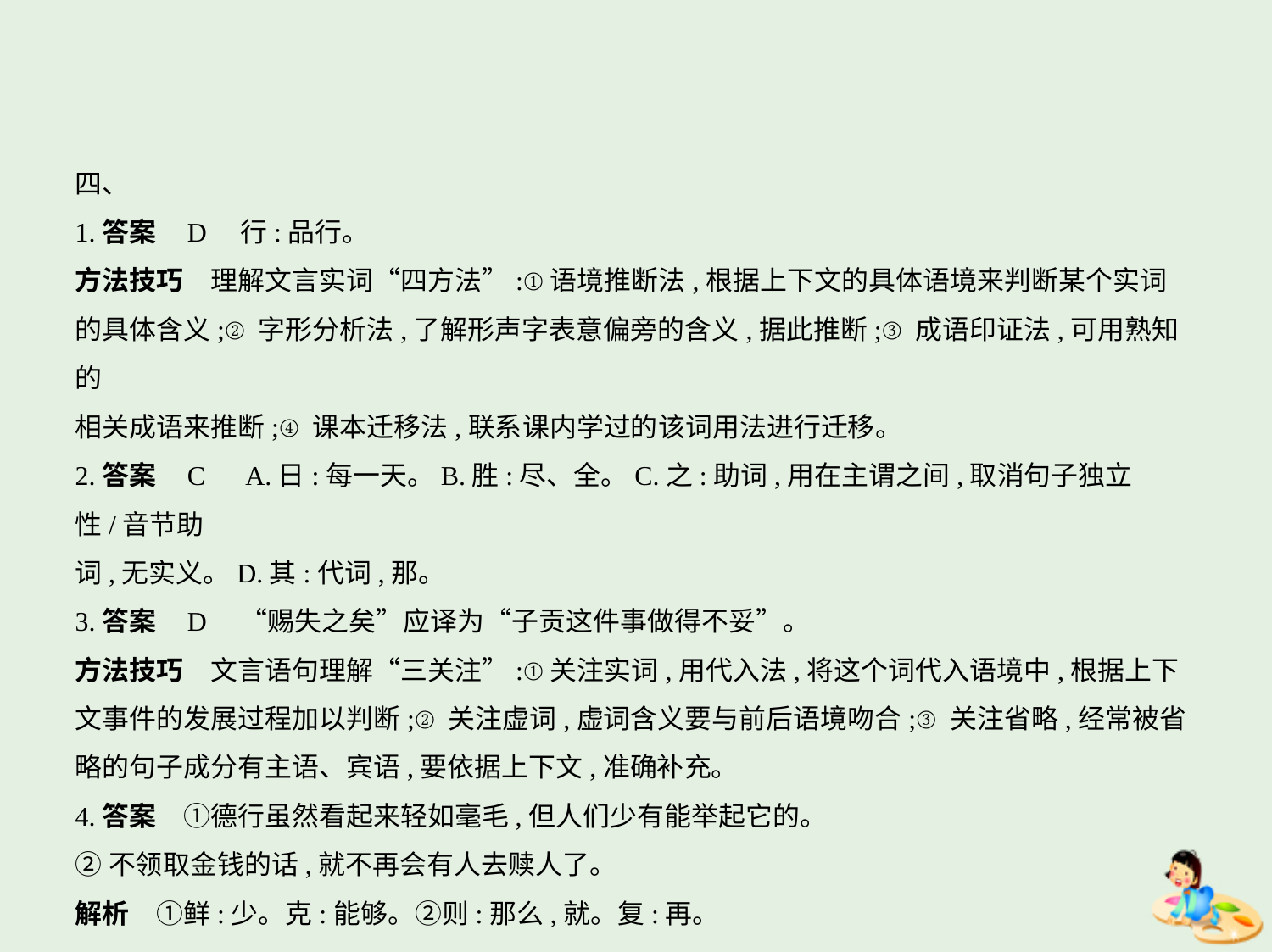

四、
1.答案    D　行:品行。
方法技巧　理解文言实词“四方法”:①语境推断法,根据上下文的具体语境来判断某个实词
的具体含义;②字形分析法,了解形声字表意偏旁的含义,据此推断;③成语印证法,可用熟知的
相关成语来推断;④课本迁移法,联系课内学过的该词用法进行迁移。
2.答案    C　A.日:每一天。B.胜:尽、全。C.之:助词,用在主谓之间,取消句子独立性/音节助
词,无实义。D.其:代词,那。
3.答案    D　“赐失之矣”应译为“子贡这件事做得不妥”。
方法技巧　文言语句理解“三关注”:①关注实词,用代入法,将这个词代入语境中,根据上下
文事件的发展过程加以判断;②关注虚词,虚词含义要与前后语境吻合;③关注省略,经常被省
略的句子成分有主语、宾语,要依据上下文,准确补充。
4.答案　①德行虽然看起来轻如毫毛,但人们少有能举起它的。
②不领取金钱的话,就不再会有人去赎人了。
解析　①鲜:少。克:能够。②则:那么,就。复:再。